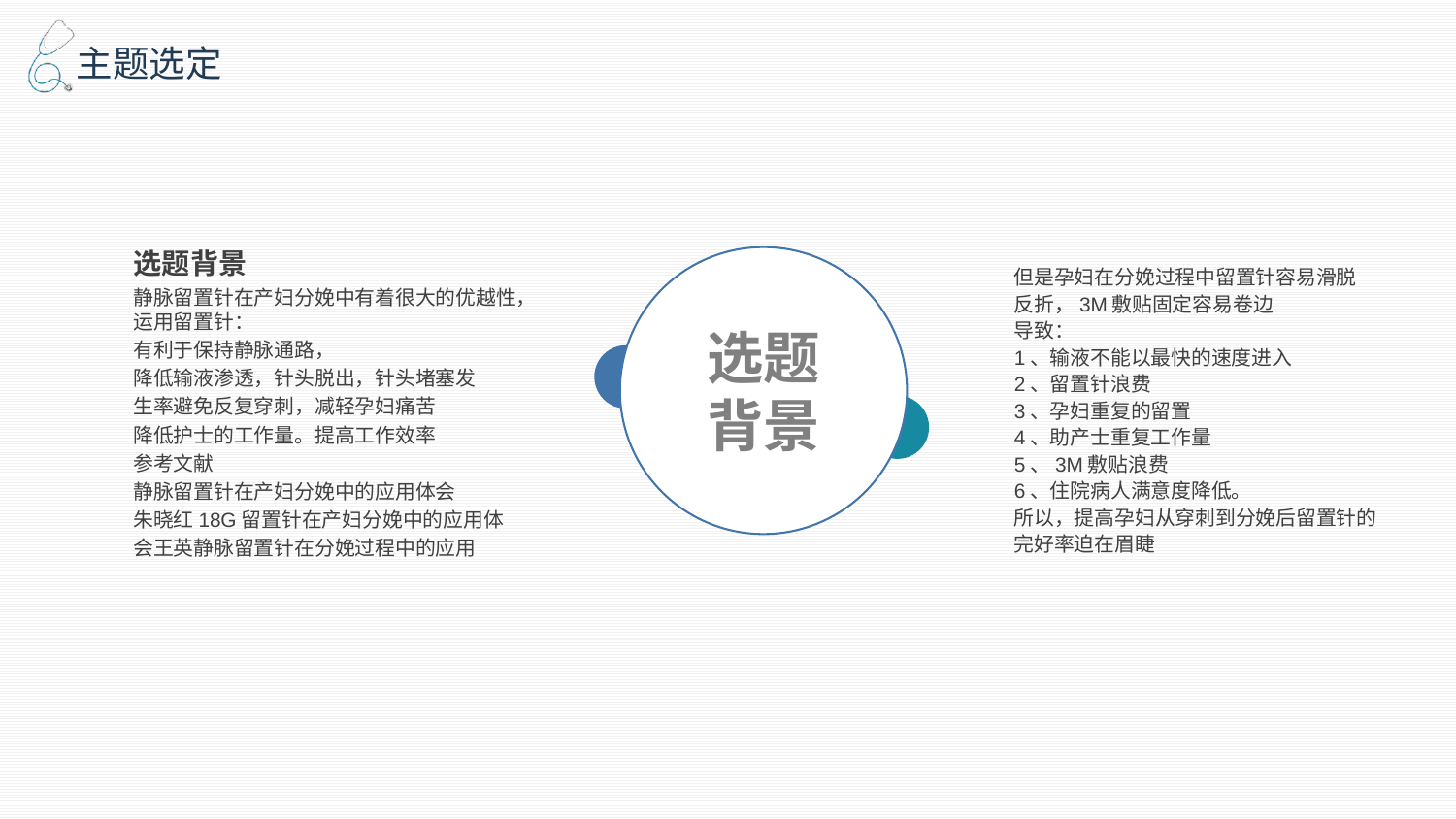

选题背景
静脉留置针在产妇分娩中有着很大的优越性，运用留置针：
有利于保持静脉通路，
降低输液渗透，针头脱出，针头堵塞发
生率避免反复穿刺，减轻孕妇痛苦
降低护士的工作量。提高工作效率
参考文献
静脉留置针在产妇分娩中的应用体会
朱晓红18G留置针在产妇分娩中的应用体
会王英静脉留置针在分娩过程中的应用

但是孕妇在分娩过程中留置针容易滑脱
反折，3M敷贴固定容易卷边
导致：
1、输液不能以最快的速度进入
2、留置针浪费
3、孕妇重复的留置
4、助产士重复工作量
5、3M敷贴浪费
6、住院病人满意度降低。
所以，提高孕妇从穿刺到分娩后留置针的
完好率迫在眉睫
选题
背景